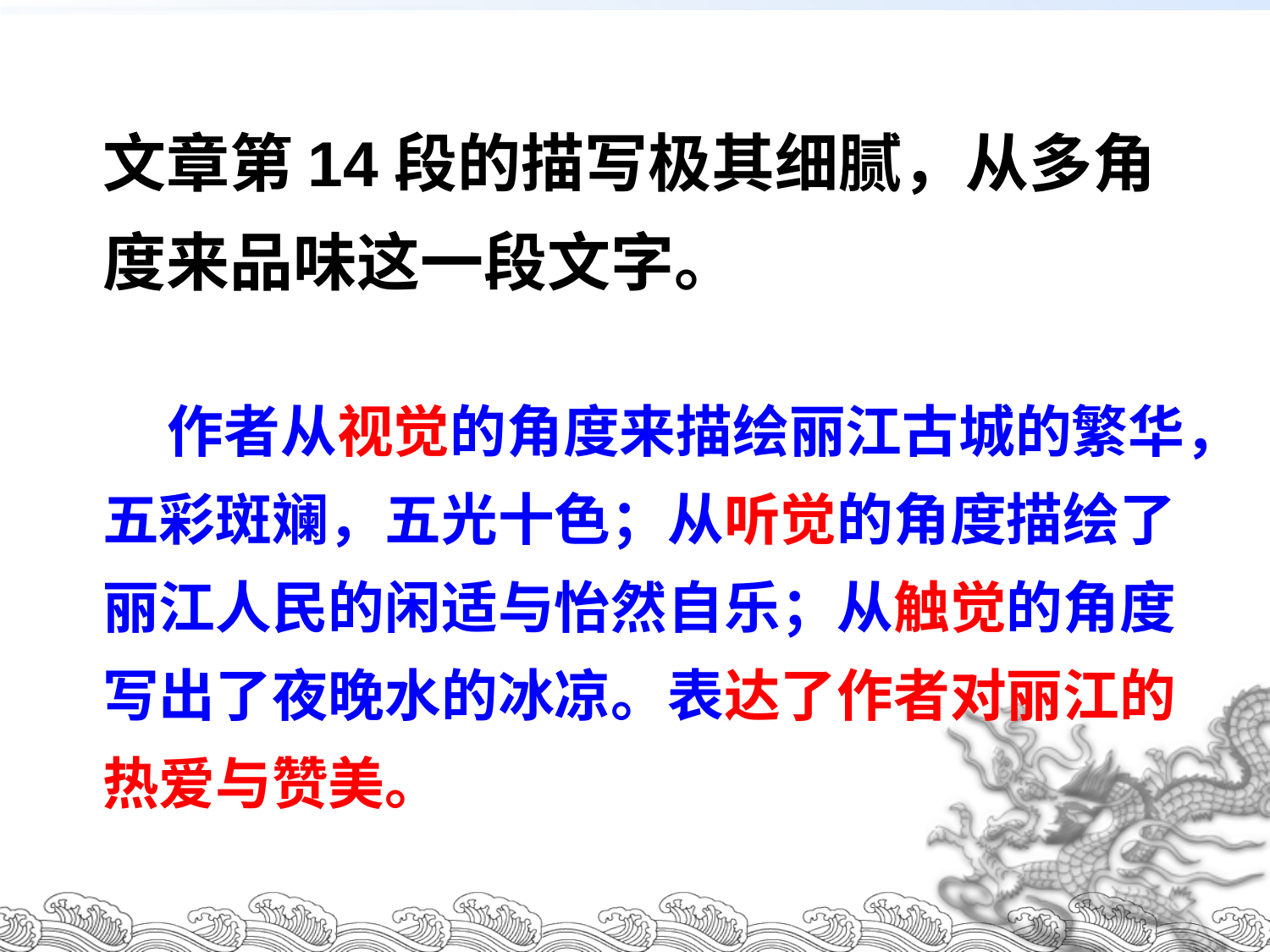

文章第14段的描写极其细腻，从多角度来品味这一段文字。
    作者从视觉的角度来描绘丽江古城的繁华，五彩斑斓，五光十色；从听觉的角度描绘了丽江人民的闲适与怡然自乐；从触觉的角度写出了夜晚水的冰凉。表达了作者对丽江的热爱与赞美。